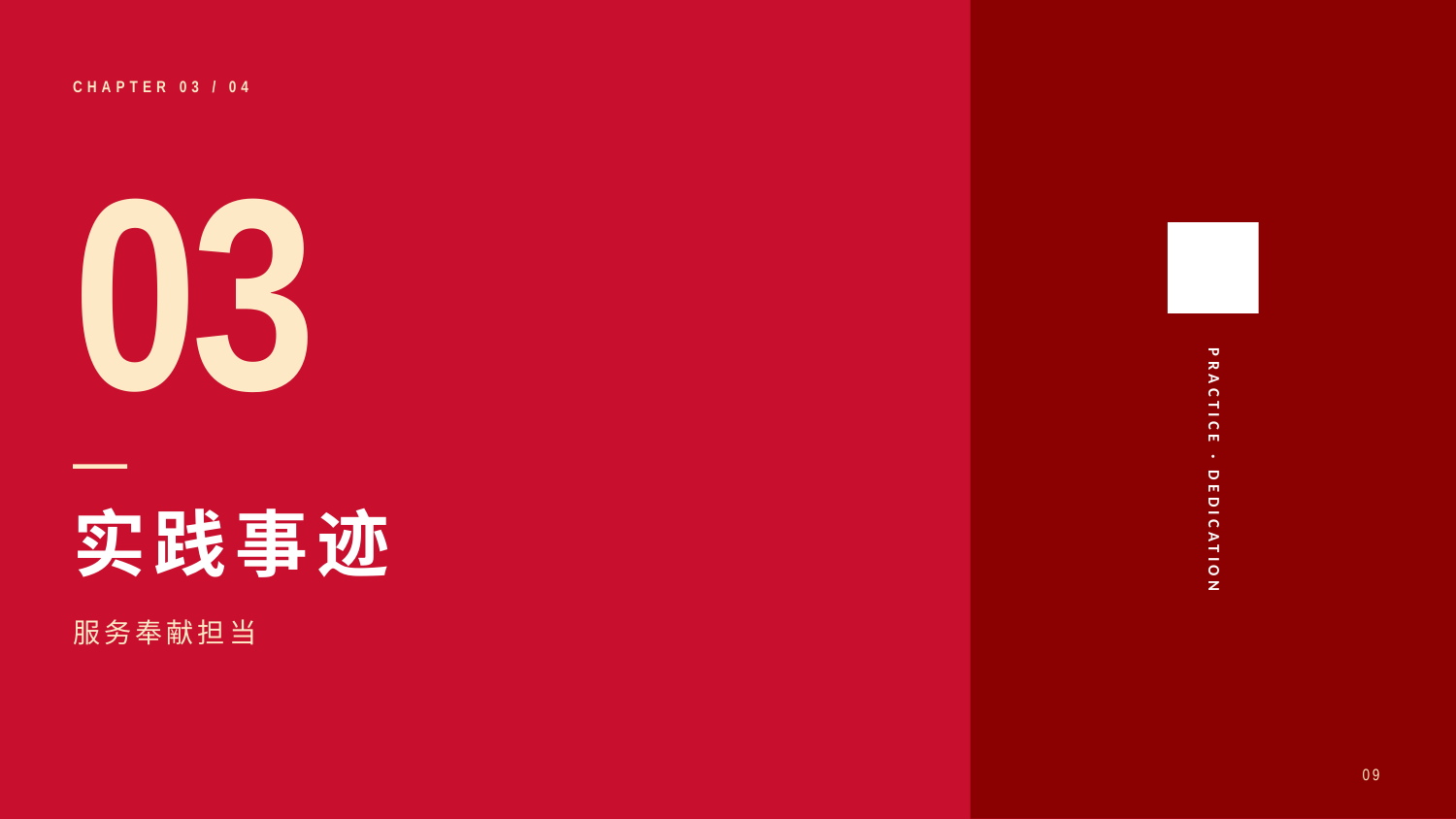

CHAPTER 03 / 04
03

PRACTICE · DEDICATION

实践事迹
服务奉献担当
09